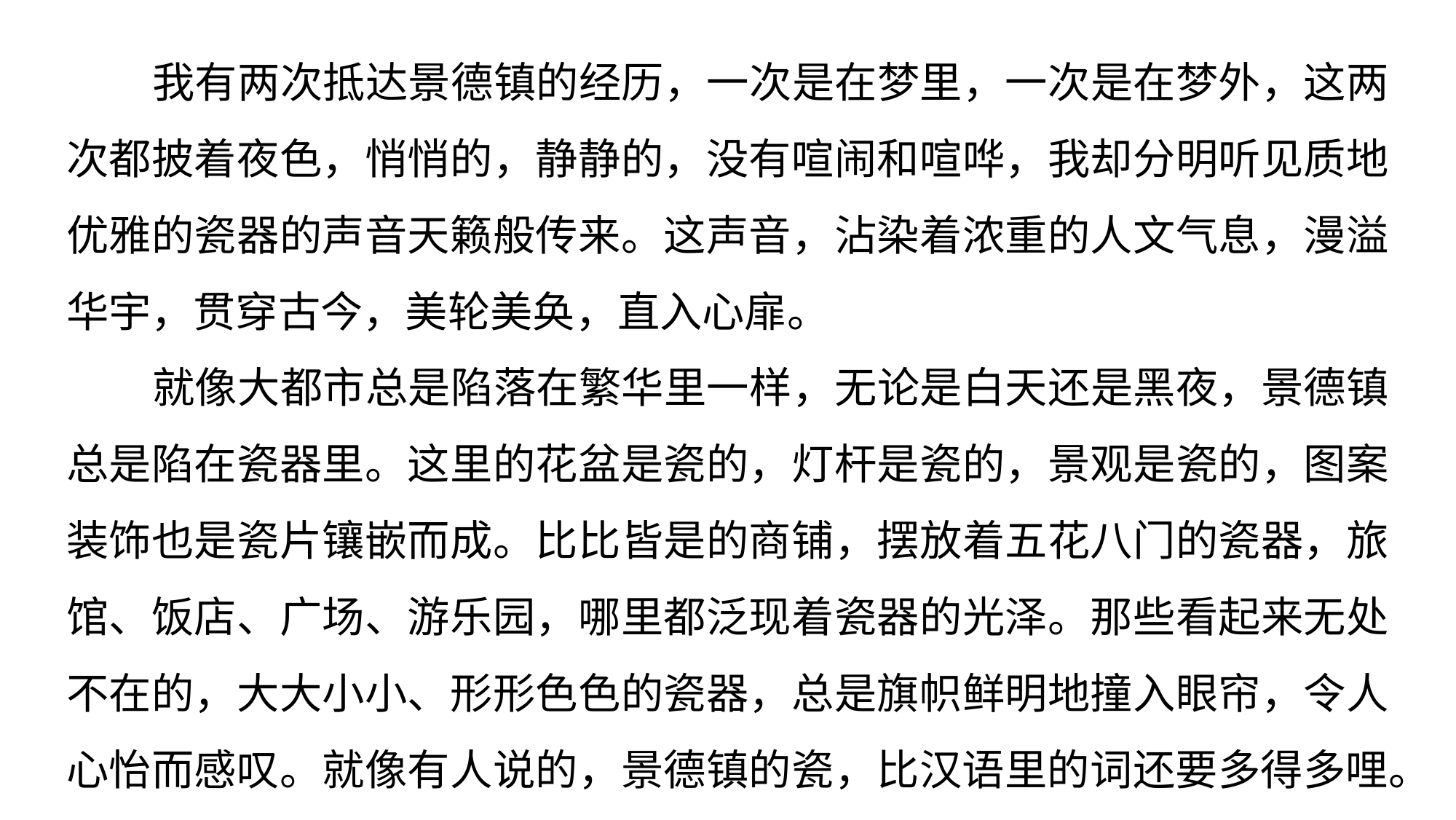

我有两次抵达景德镇的经历，一次是在梦里，一次是在梦外，这两次都披着夜色，悄悄的，静静的，没有喧闹和喧哗，我却分明听见质地优雅的瓷器的声音天籁般传来。这声音，沾染着浓重的人文气息，漫溢华宇，贯穿古今，美轮美奂，直入心扉。
就像大都市总是陷落在繁华里一样，无论是白天还是黑夜，景德镇总是陷在瓷器里。这里的花盆是瓷的，灯杆是瓷的，景观是瓷的，图案装饰也是瓷片镶嵌而成。比比皆是的商铺，摆放着五花八门的瓷器，旅馆、饭店、广场、游乐园，哪里都泛现着瓷器的光泽。那些看起来无处不在的，大大小小、形形色色的瓷器，总是旗帜鲜明地撞入眼帘，令人心怡而感叹。就像有人说的，景德镇的瓷，比汉语里的词还要多得多哩。